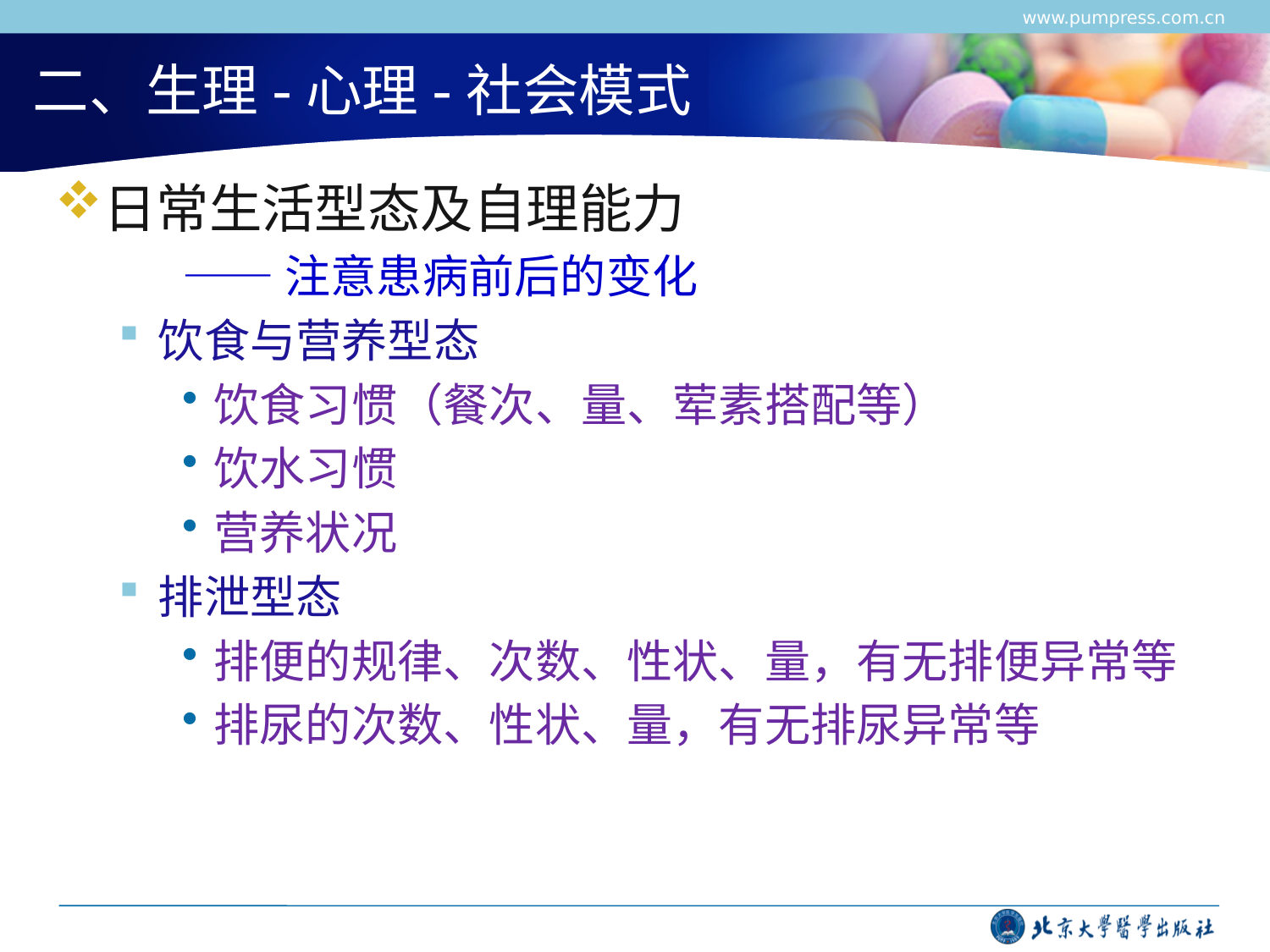

www.pumpress.com.cn
# 二、生理-心理-社会模式
日常生活型态及自理能力
——注意患病前后的变化
饮食与营养型态
饮食习惯（餐次、量、荤素搭配等）
饮水习惯
营养状况
排泄型态
排便的规律、次数、性状、量，有无排便异常等
排尿的次数、性状、量，有无排尿异常等